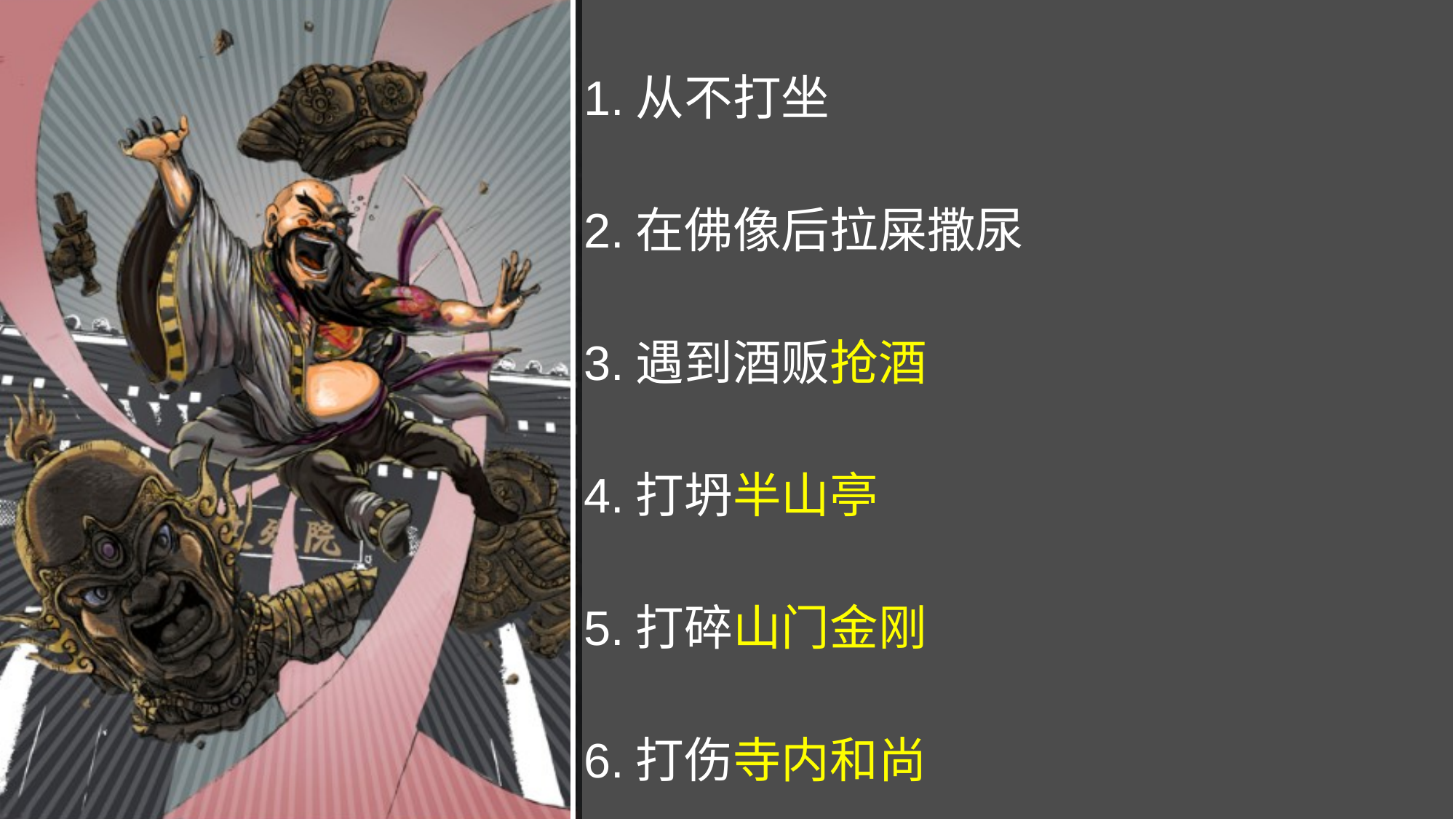

1.从不打坐
2.在佛像后拉屎撒尿
3.遇到酒贩抢酒
4.打坍半山亭
5.打碎山门金刚
6.打伤寺内和尚